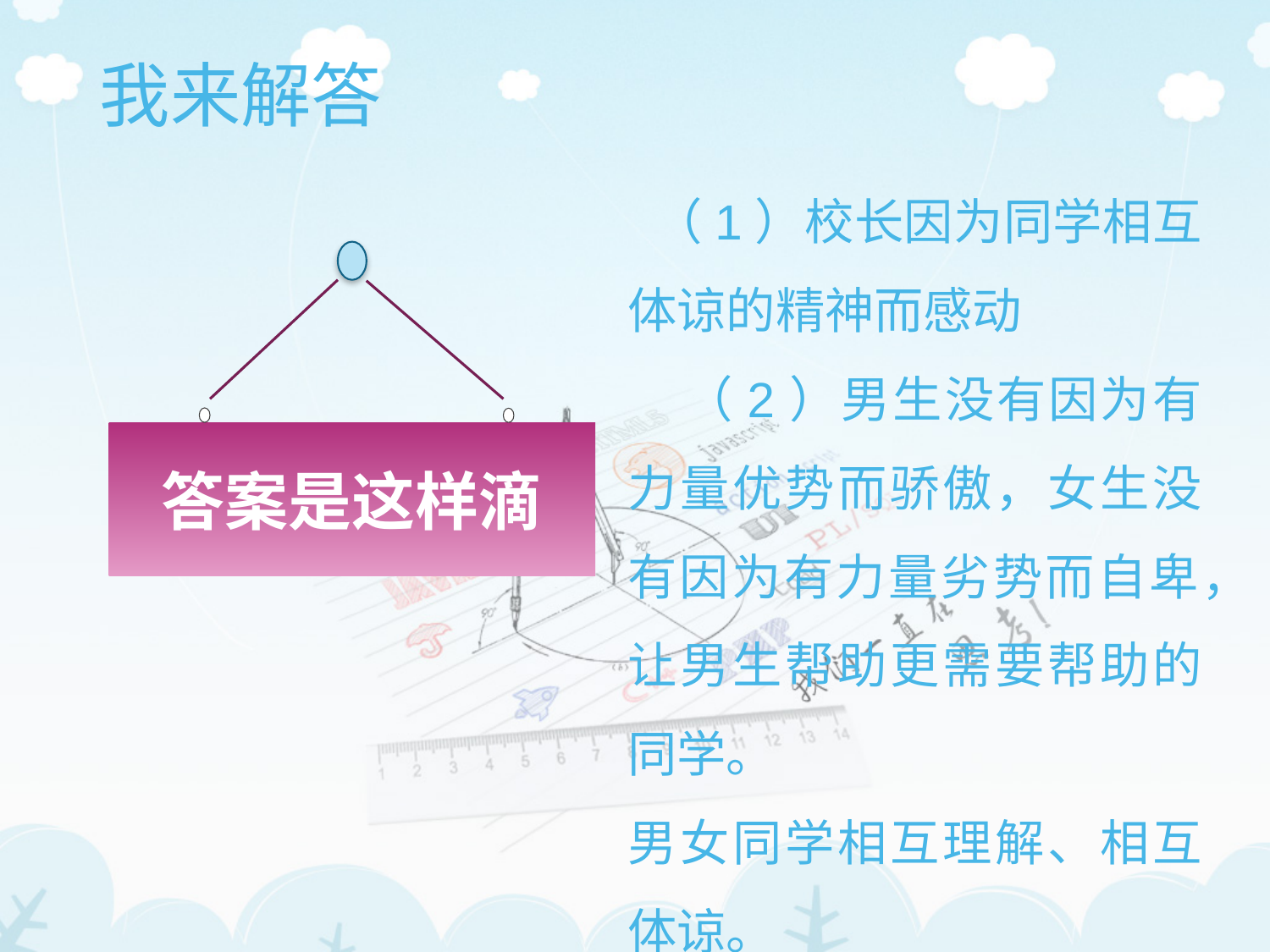

我来解答

  （1）校长因为同学相互体谅的精神而感动
   （2）男生没有因为有力量优势而骄傲，女生没有因为有力量劣势而自卑，让男生帮助更需要帮助的同学。
男女同学相互理解、相互体谅。

答案是这样滴